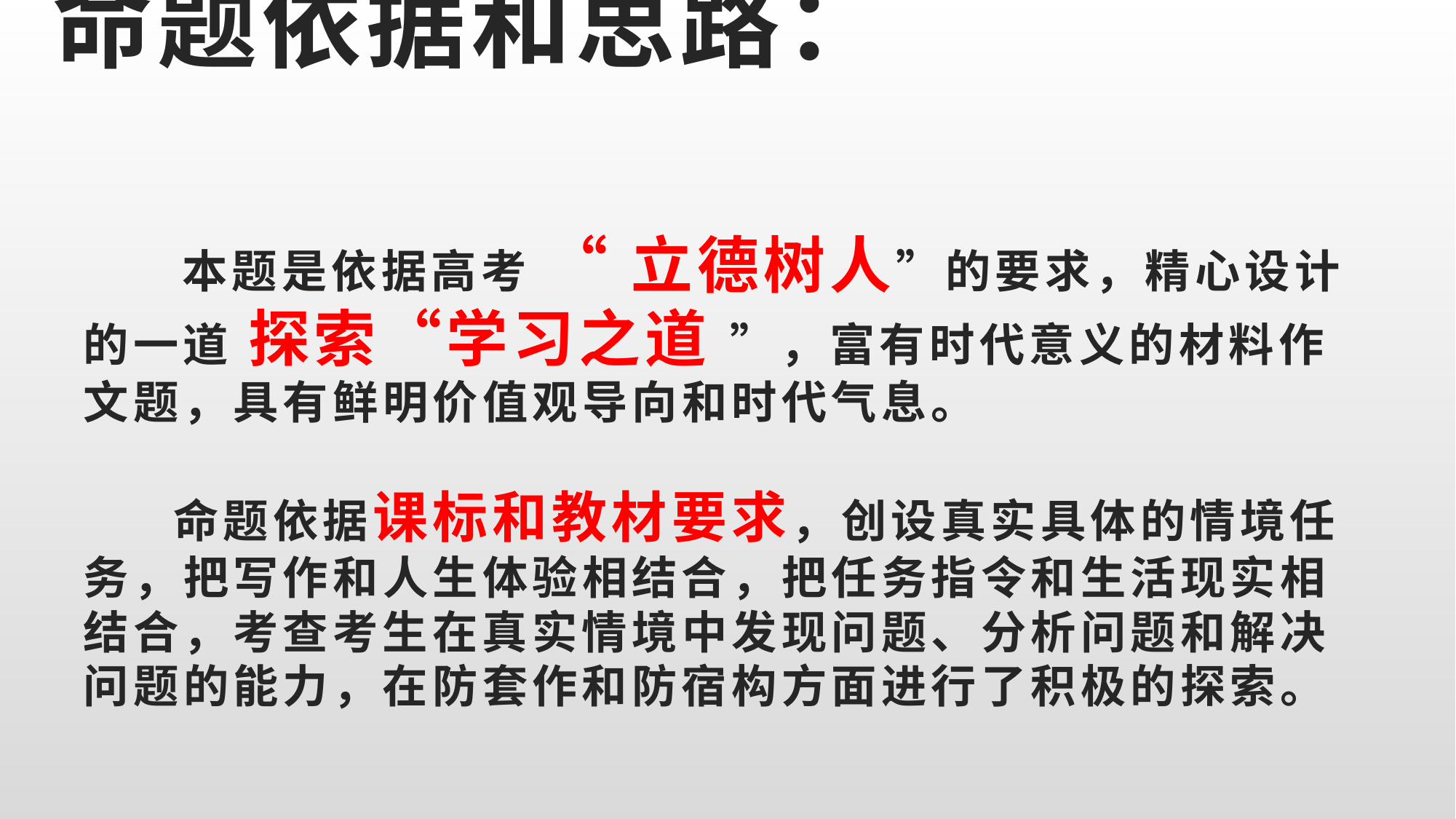

命题依据和思路：
# 本题是依据高考 “ 立德树人”的要求，精心设计的一道 探索“学习之道 ”，富有时代意义的材料作文题，具有鲜明价值观导向和时代气息。 命题依据课标和教材要求，创设真实具体的情境任务，把写作和人生体验相结合，把任务指令和生活现实相结合，考查考生在真实情境中发现问题、分析问题和解决问题的能力，在防套作和防宿构方面进行了积极的探索。